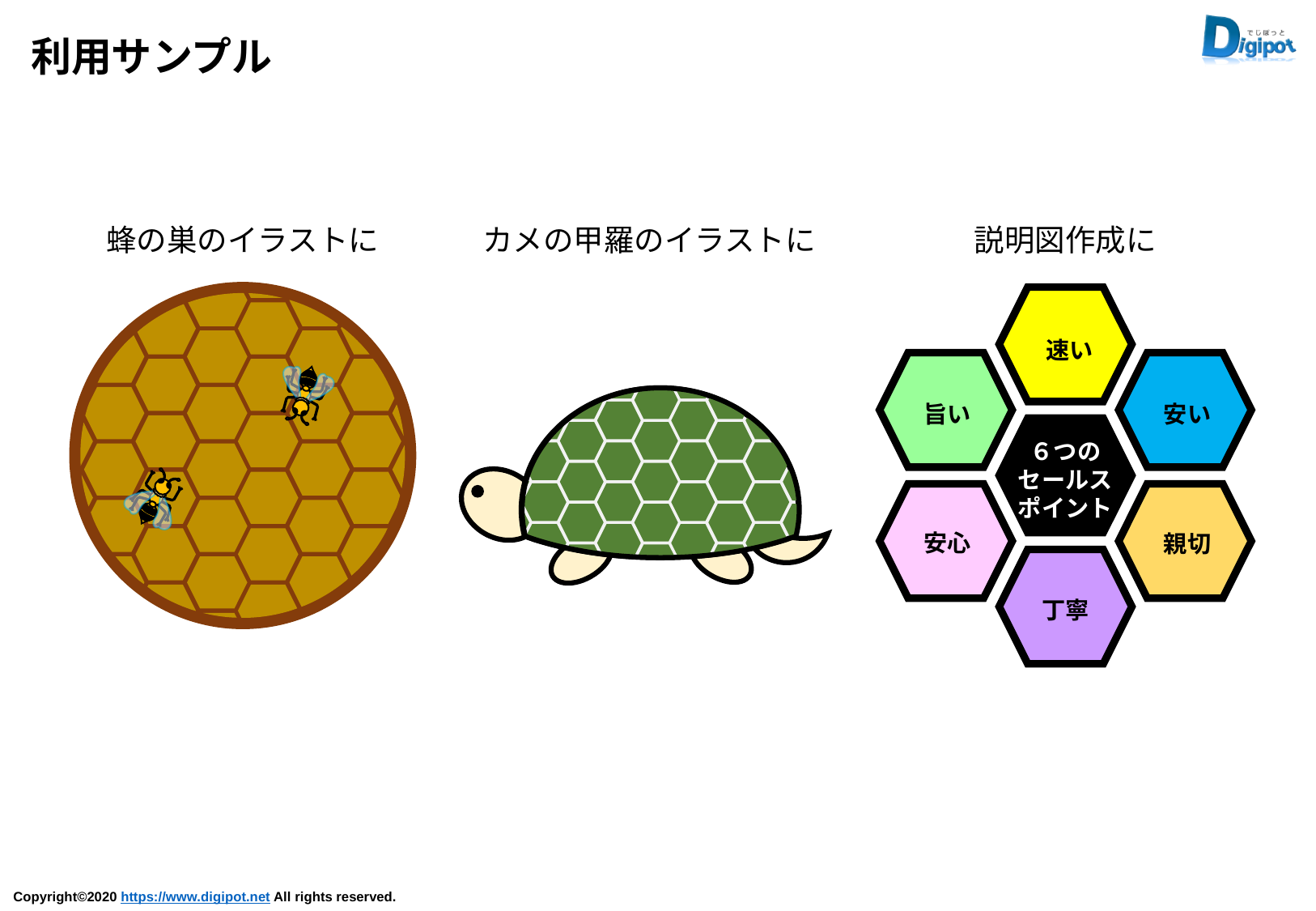

利用サンプル
蜂の巣のイラストに
カメの甲羅のイラストに
説明図作成に

速い

安い
旨い

６つの
セールス
ポイント

安心
親切

丁寧